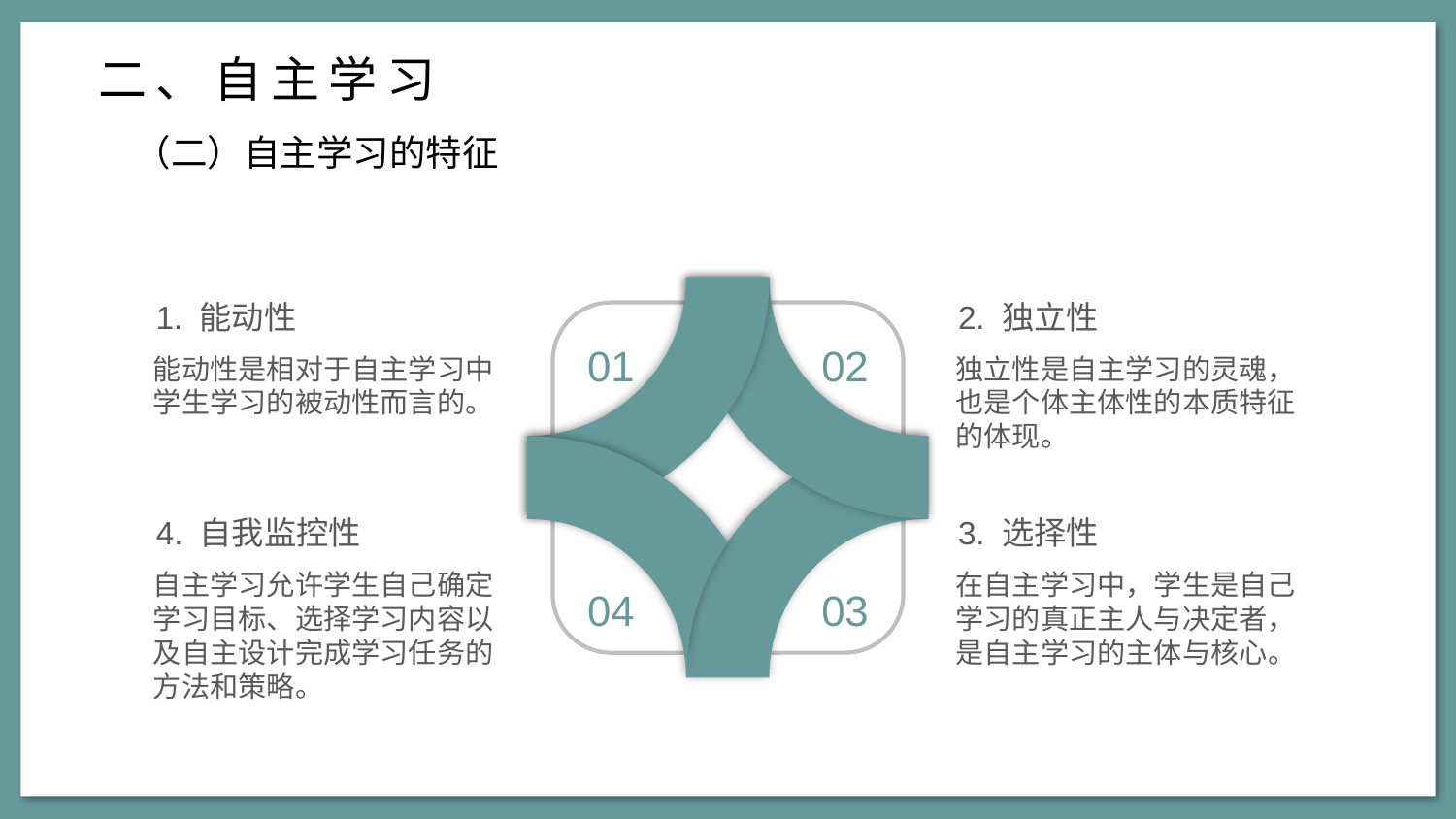

二、自主学习
（二）自主学习的特征

1. 能动性
能动性是相对于自主学习中学生学习的被动性而言的。
2. 独立性
独立性是自主学习的灵魂，也是个体主体性的本质特征的体现。

01
02

4. 自我监控性
自主学习允许学生自己确定学习目标、选择学习内容以及自主设计完成学习任务的方法和策略。
3. 选择性
在自主学习中，学生是自己学习的真正主人与决定者，是自主学习的主体与核心。
04
03